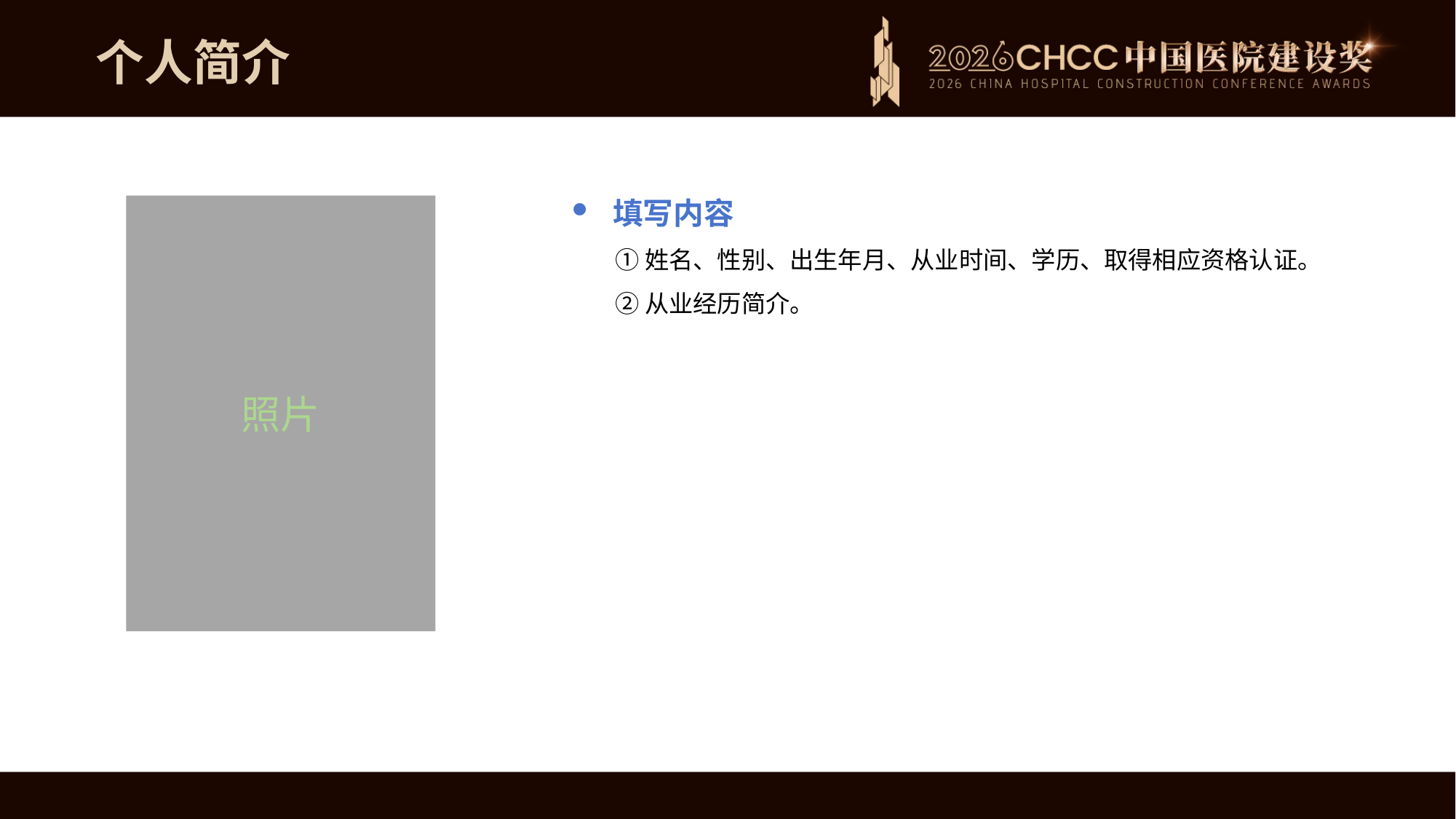

个人简介
填写内容
照片
①姓名、性别、出生年月、从业时间、学历、取得相应资格认证。
②从业经历简介。